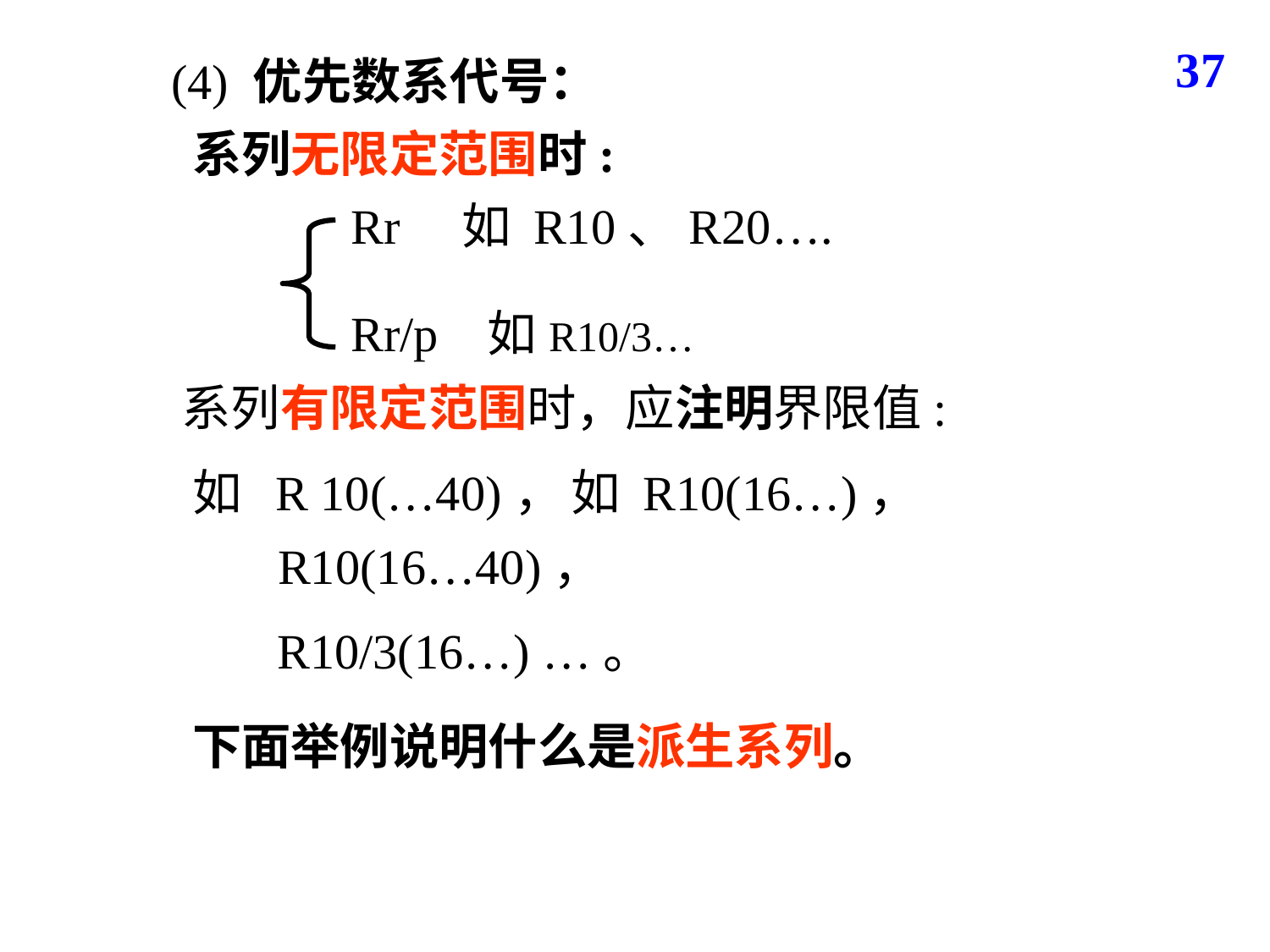

(4) 优先数系代号：
37
系列无限定范围时:
Rr    如 R10、R20….

Rr/p   如R10/3…
系列有限定范围时，应注明界限值:
如  R 10(…40)，
  如 R10(16…)，
R10(16…40)，
 R10/3(16…) …。
下面举例说明什么是派生系列。